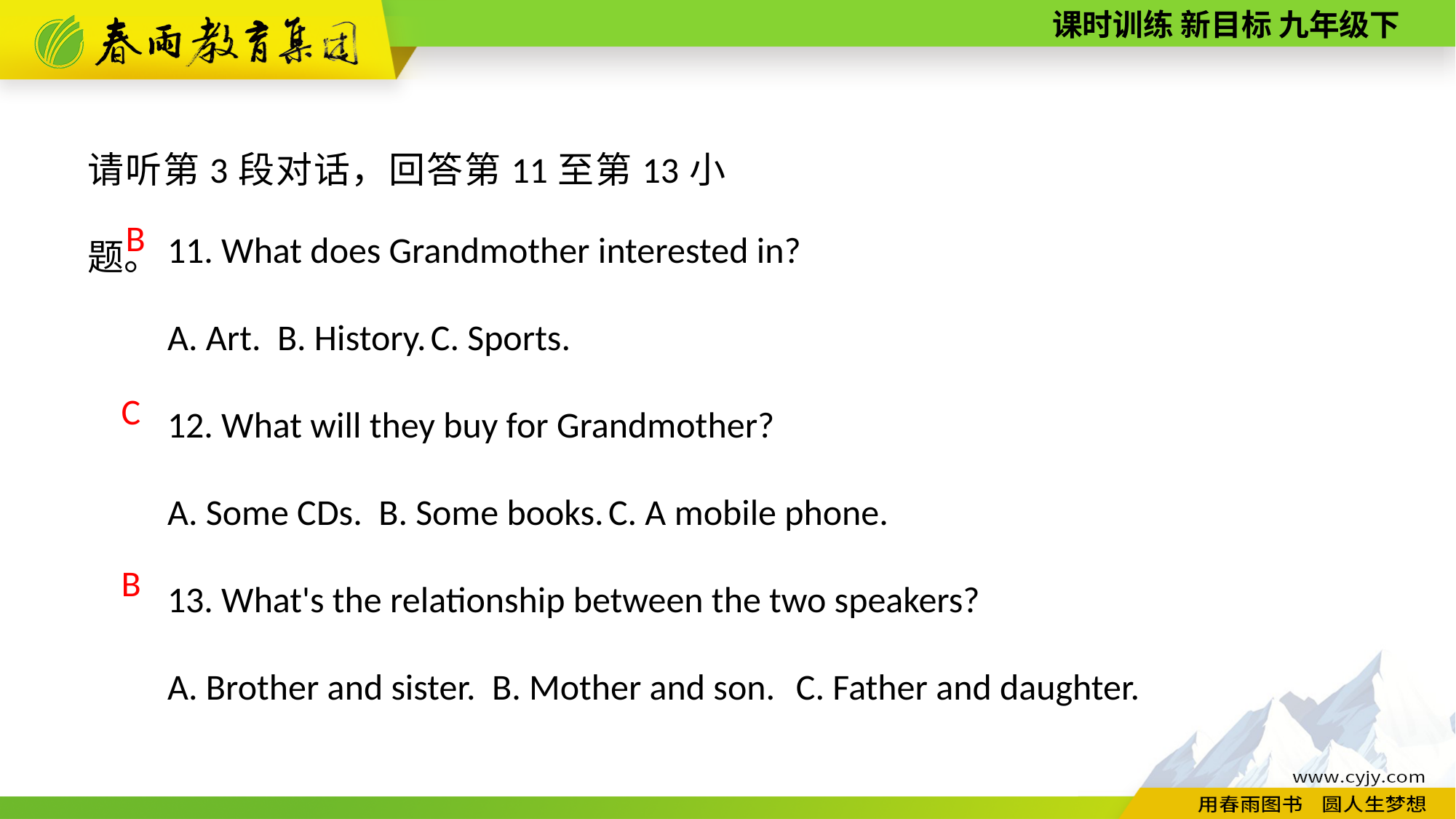

请听第3段对话，回答第11至第13小题。
11. What does Grandmother interested in?
A. Art.  B. History. C. Sports.
12. What will they buy for Grandmother?
A. Some CDs.  B. Some books. C. A mobile phone.
13. What's the relationship between the two speakers?
A. Brother and sister.  B. Mother and son.   C. Father and daughter.
B
C
B